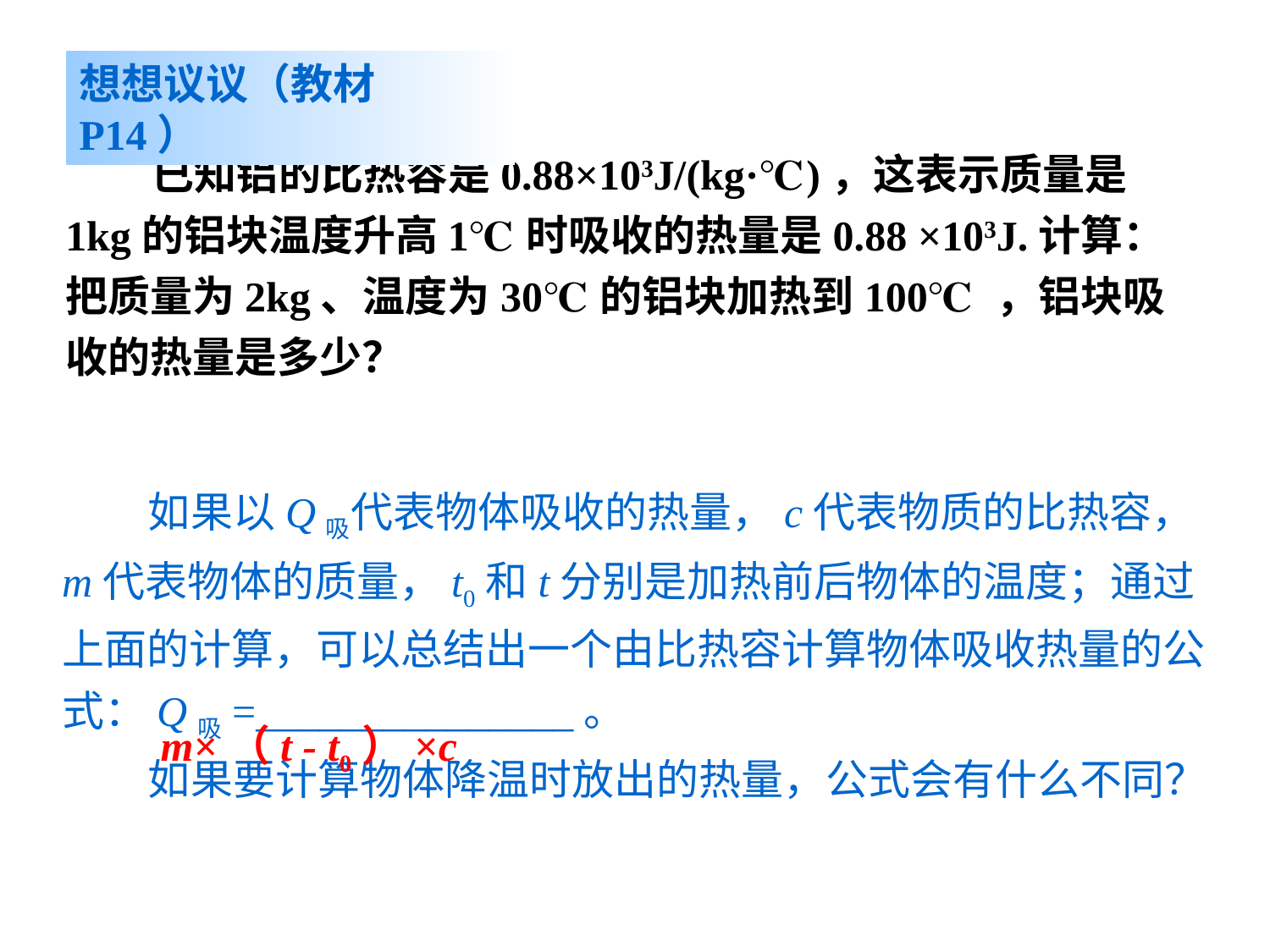

想想议议（教材P14）
        已知铝的比热容是0.88×103J/(kg·℃)，这表示质量是1kg的铝块温度升高1℃时吸收的热量是0.88 ×103J.计算：把质量为2kg、温度为30℃的铝块加热到100℃ ，铝块吸收的热量是多少？
        如果以Q吸代表物体吸收的热量，c代表物质的比热容，m代表物体的质量，t0和t分别是加热前后物体的温度；通过上面的计算，可以总结出一个由比热容计算物体吸收热量的公式：Q吸=_______________。
        如果要计算物体降温时放出的热量，公式会有什么不同？
m×（t - t0）×c